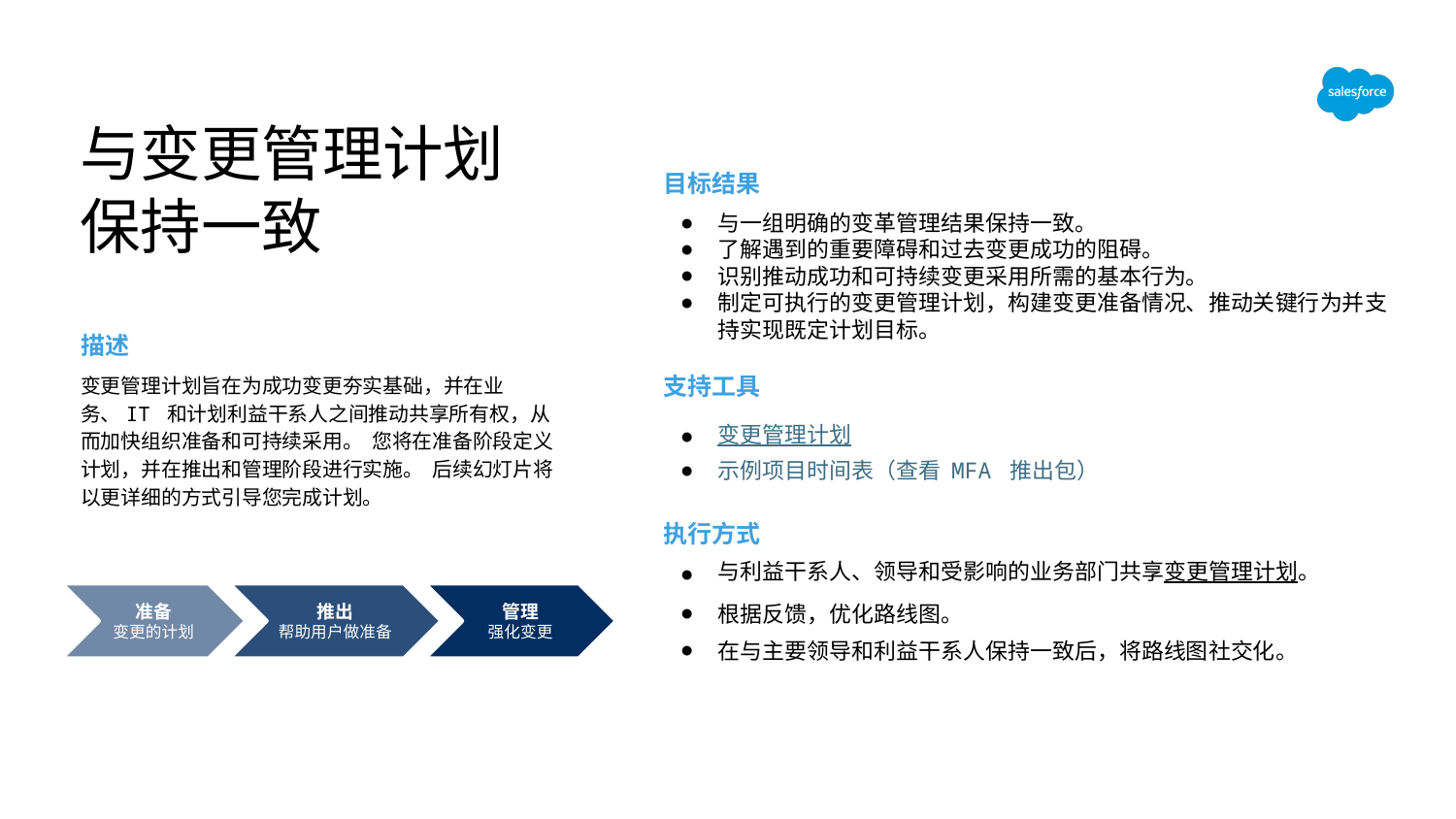

与变更管理计划保持一致
目标结果
与一组明确的变革管理结果保持一致。
了解遇到的重要障碍和过去变更成功的阻碍。
识别推动成功和可持续变更采用所需的基本行为。
制定可执行的变更管理计划，构建变更准备情况、推动关键行为并支持实现既定计划目标。

支持工具
变更管理计划
示例项目时间表（查看 MFA 推出包）

执行方式
与利益干系人、领导和受影响的业务部门共享变更管理计划。
根据反馈，优化路线图。
在与主要领导和利益干系人保持一致后，将路线图社交化。
# 描述
变更管理计划旨在为成功变更夯实基础，并在业务、IT 和计划利益干系人之间推动共享所有权，从而加快组织准备和可持续采用。  您将在准备阶段定义计划，并在推出和管理阶段进行实施。  后续幻灯片将以更详细的方式引导您完成计划。
准备
变更的计划
推出
帮助用户做准备
管理
强化变更